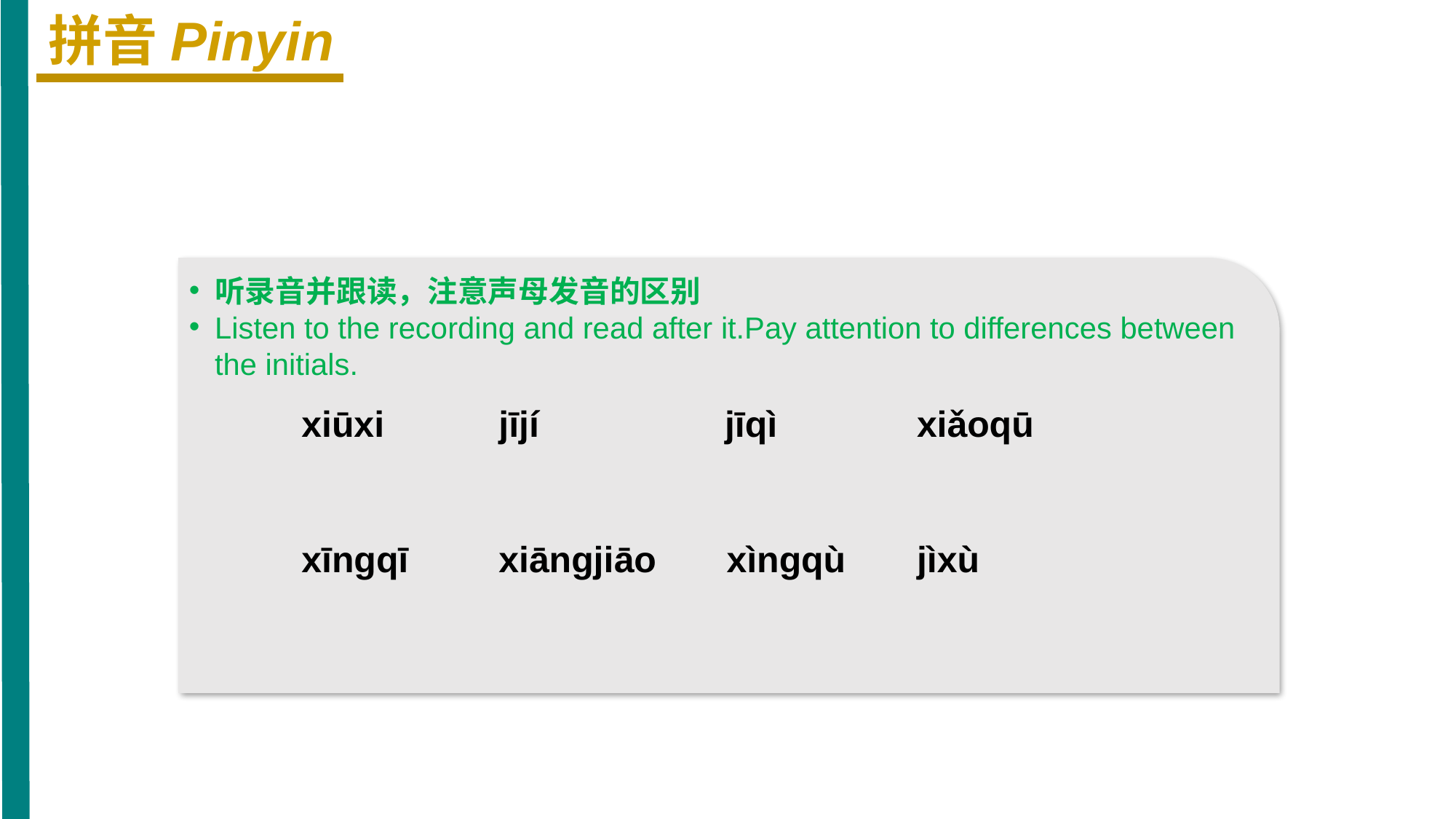

拼音Pinyin

听录音并跟读，注意声母发音的区别
Listen to the recording and read after it.Pay attention to differences between the initials.
xiūxi
jījí
jīqì
xiǎoqū
xīnɡqī
xiānɡjiāo
xìnɡqù
jìxù